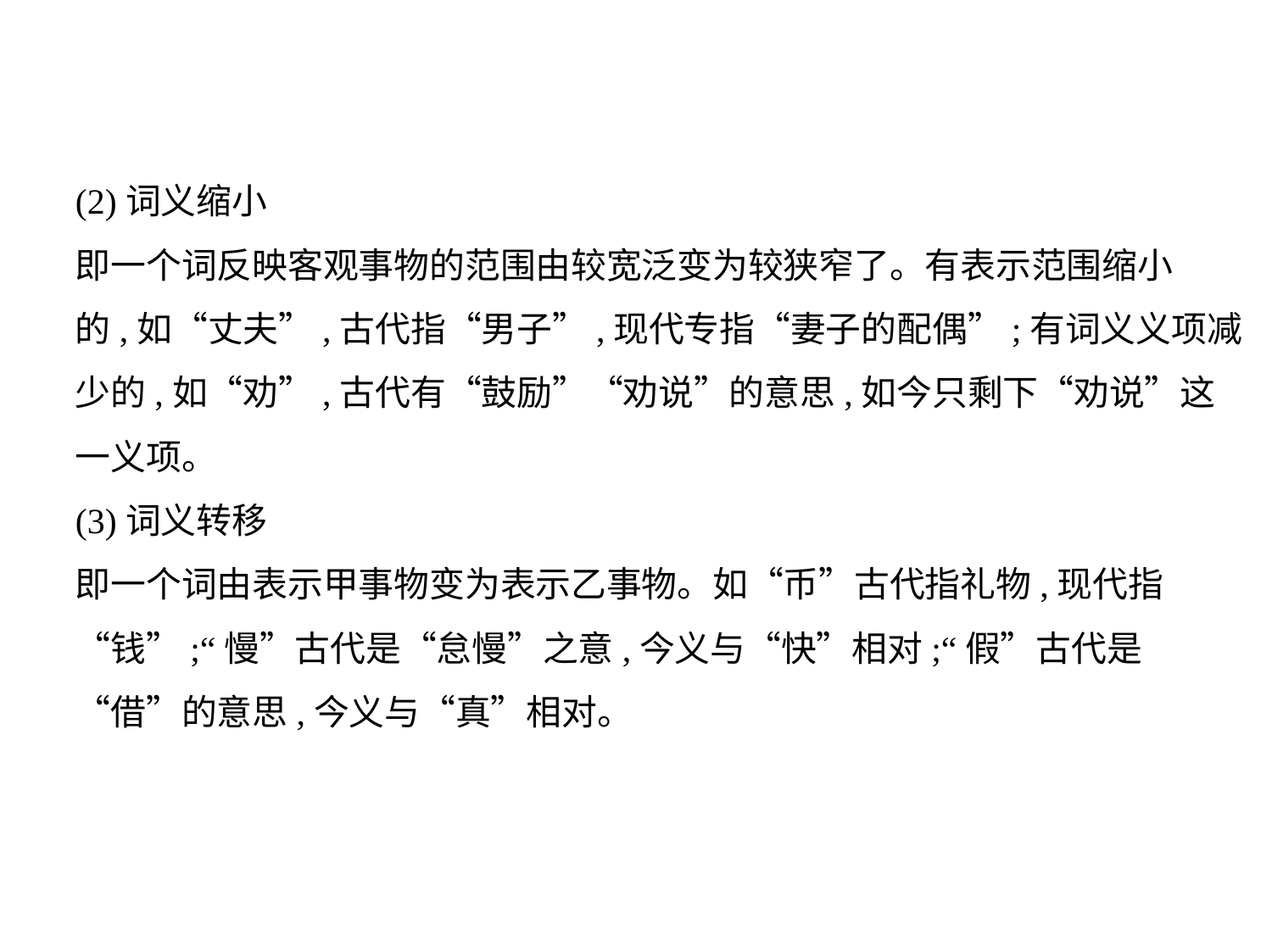

(2)词义缩小
即一个词反映客观事物的范围由较宽泛变为较狭窄了。有表示范围缩小
的,如“丈夫”,古代指“男子”,现代专指“妻子的配偶”;有词义义项减
少的,如“劝”,古代有“鼓励”“劝说”的意思,如今只剩下“劝说”这
一义项。
(3)词义转移
即一个词由表示甲事物变为表示乙事物。如“币”古代指礼物,现代指
“钱”;“慢”古代是“怠慢”之意,今义与“快”相对;“假”古代是
“借”的意思,今义与“真”相对。